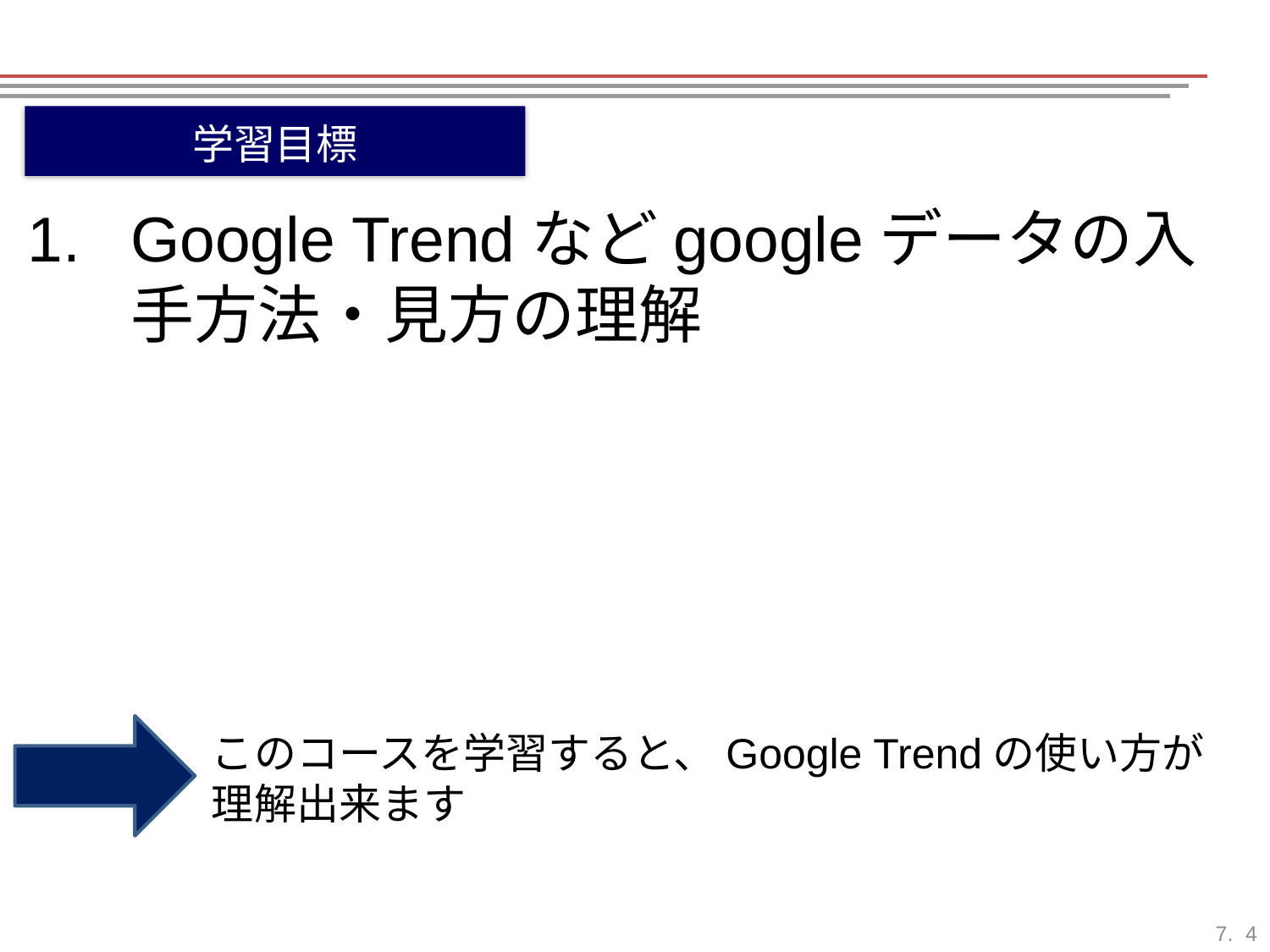

学習目標
Google Trendなどgoogleデータの入手方法・見方の理解

このコースを学習すると、Google Trendの使い方が
理解出来ます
4